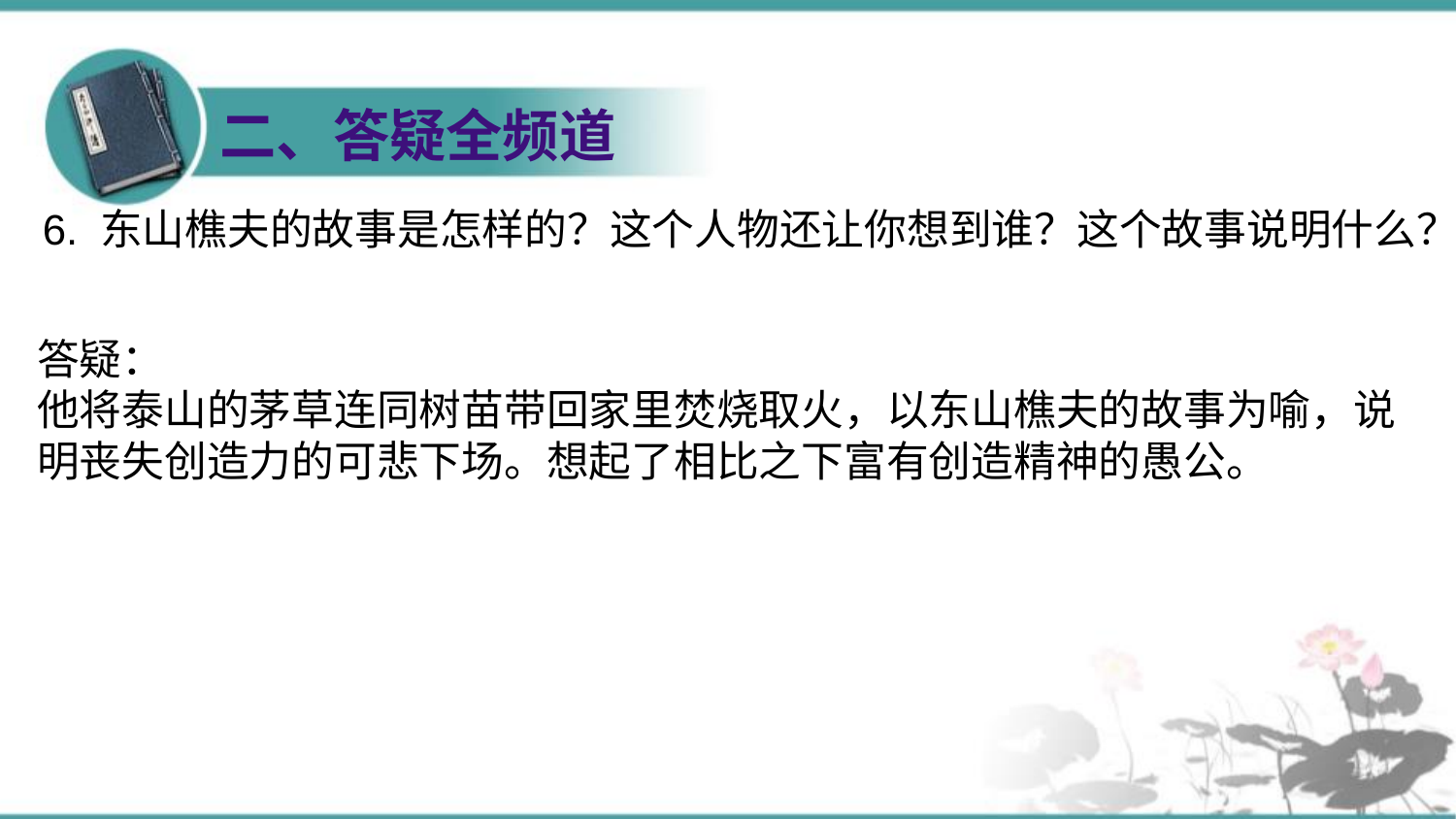

二、答疑全频道
6. 东山樵夫的故事是怎样的？这个人物还让你想到谁？这个故事说明什么？
答疑：
他将泰山的茅草连同树苗带回家里焚烧取火，以东山樵夫的故事为喻，说明丧失创造力的可悲下场。想起了相比之下富有创造精神的愚公。